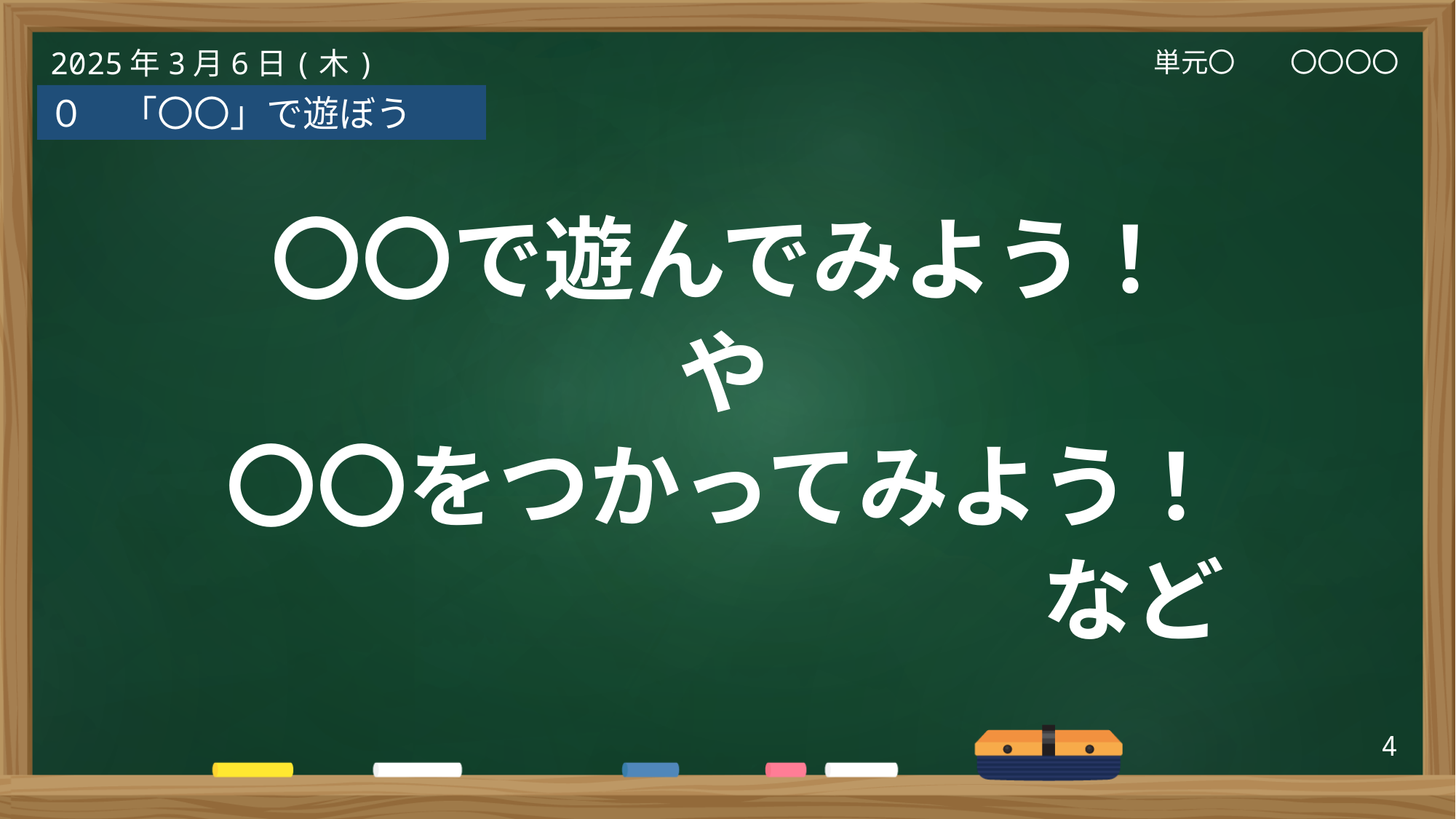

スライド上部の日付や単元名は、
「挿入」タブのテキスト
「ヘッダーとフッター」
で一括で変更できます。
単元〇　　〇〇〇〇
2025年3月6日(木)
０　「〇〇」で遊ぼう
〇〇で遊んでみよう！
や
〇〇をつかってみよう！
　　　　　　　　　など
4